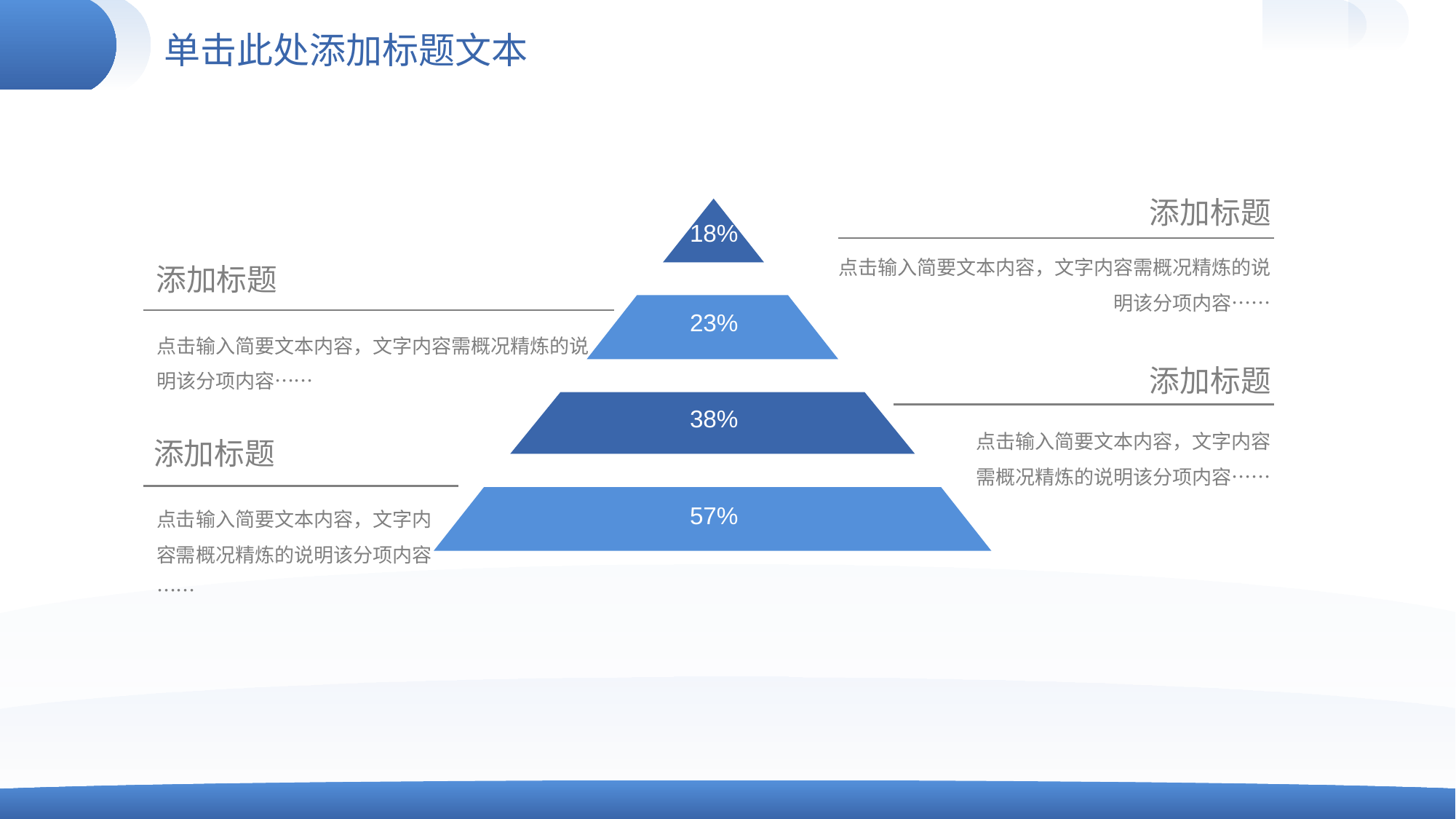

# 单击此处添加标题文本
添加标题
点击输入简要文本内容，文字内容需概况精炼的说明该分项内容……
添加标题
点击输入简要文本内容，文字内容需概况精炼的说明该分项内容……

18%

23%

38%

57%
添加标题
点击输入简要文本内容，文字内容需概况精炼的说明该分项内容……
添加标题
点击输入简要文本内容，文字内容需概况精炼的说明该分项内容……